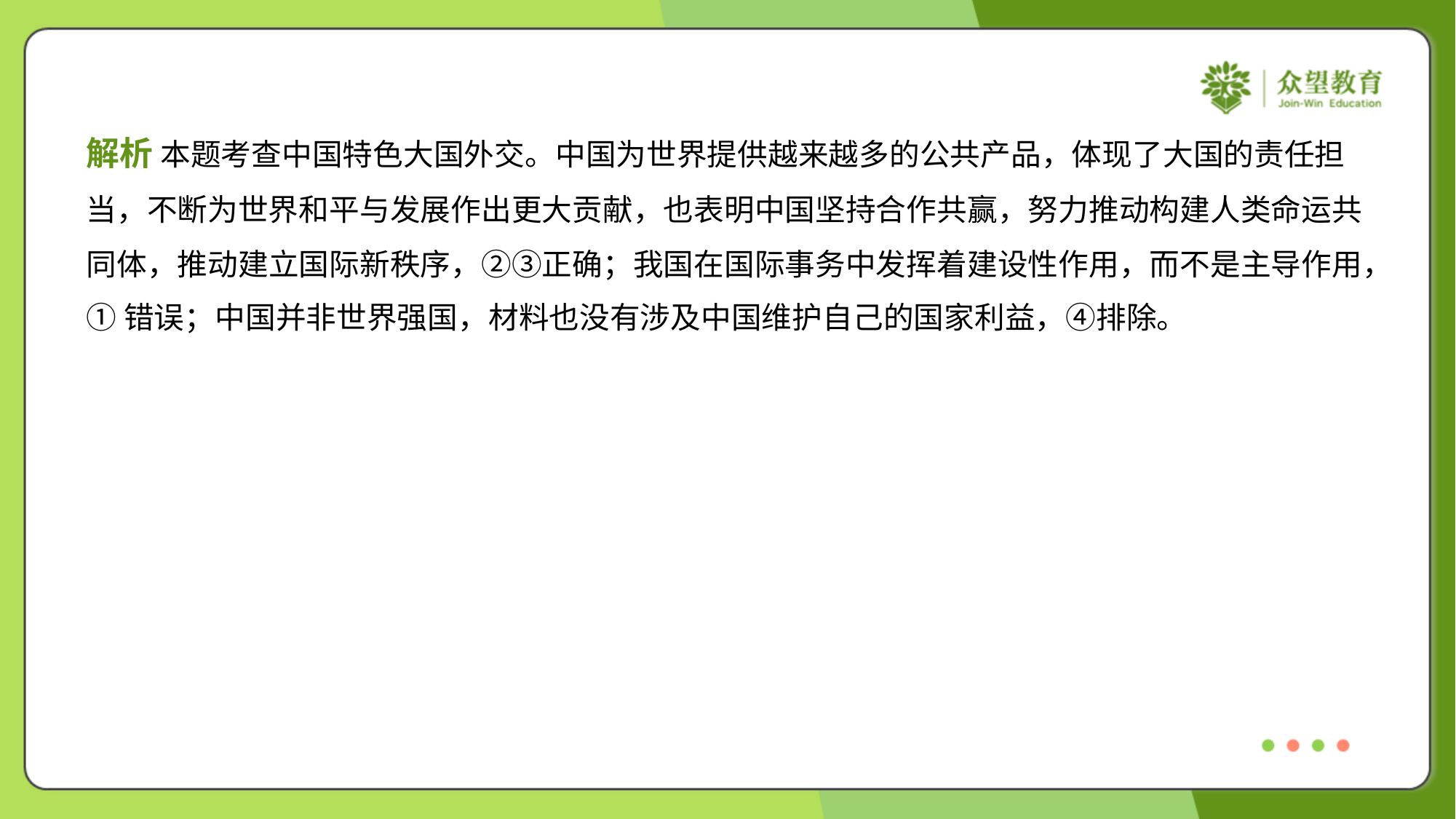

解析 本题考查中国特色大国外交。中国为世界提供越来越多的公共产品，体现了大国的责任担
当，不断为世界和平与发展作出更大贡献，也表明中国坚持合作共赢，努力推动构建人类命运共
同体，推动建立国际新秩序，②③正确；我国在国际事务中发挥着建设性作用，而不是主导作用，
①错误；中国并非世界强国，材料也没有涉及中国维护自己的国家利益，④排除。